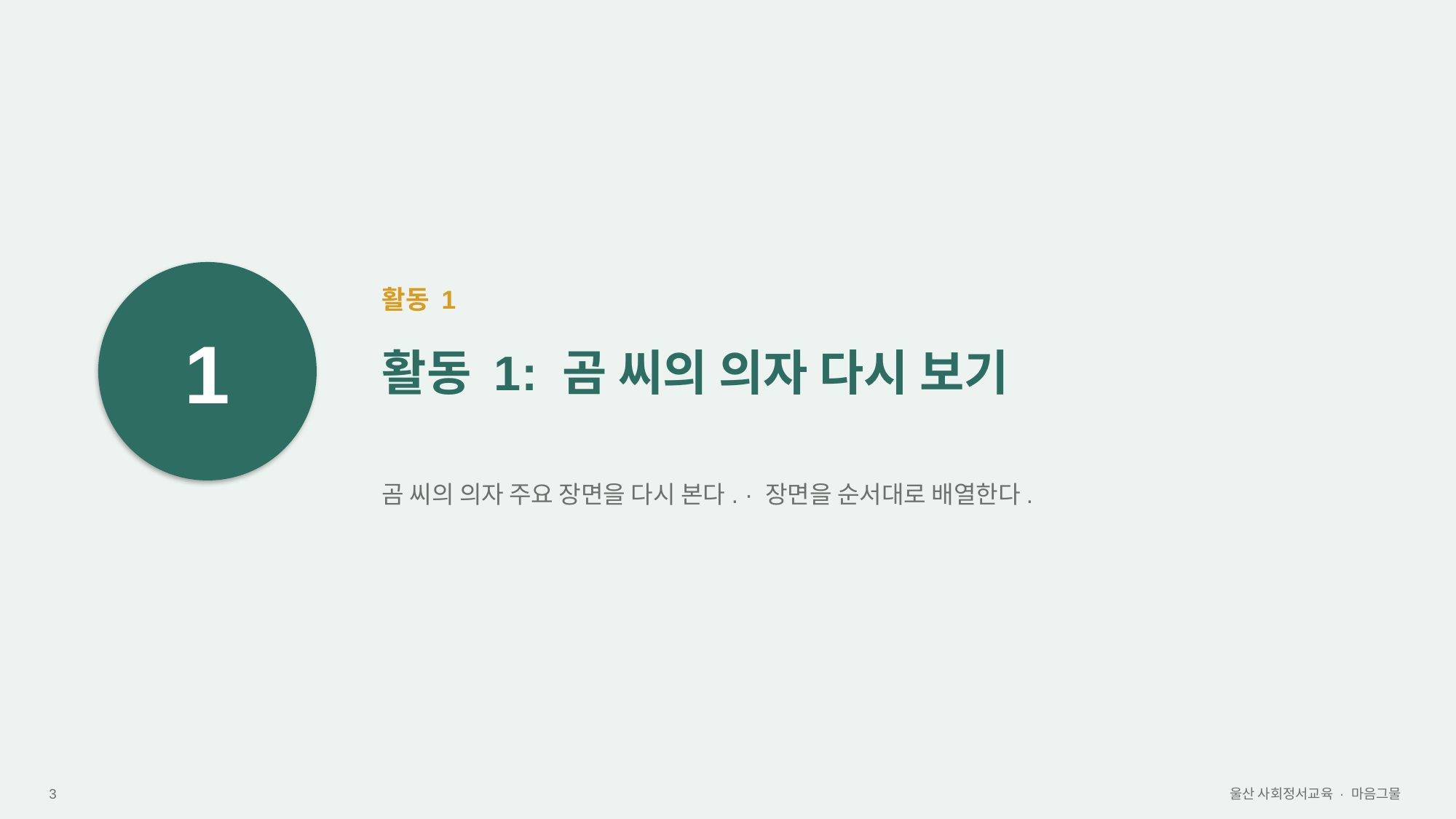

1
활동 1
활동 1: 곰 씨의 의자 다시 보기
곰 씨의 의자 주요 장면을 다시 본다. · 장면을 순서대로 배열한다.
3
울산 사회정서교육 · 마음그물